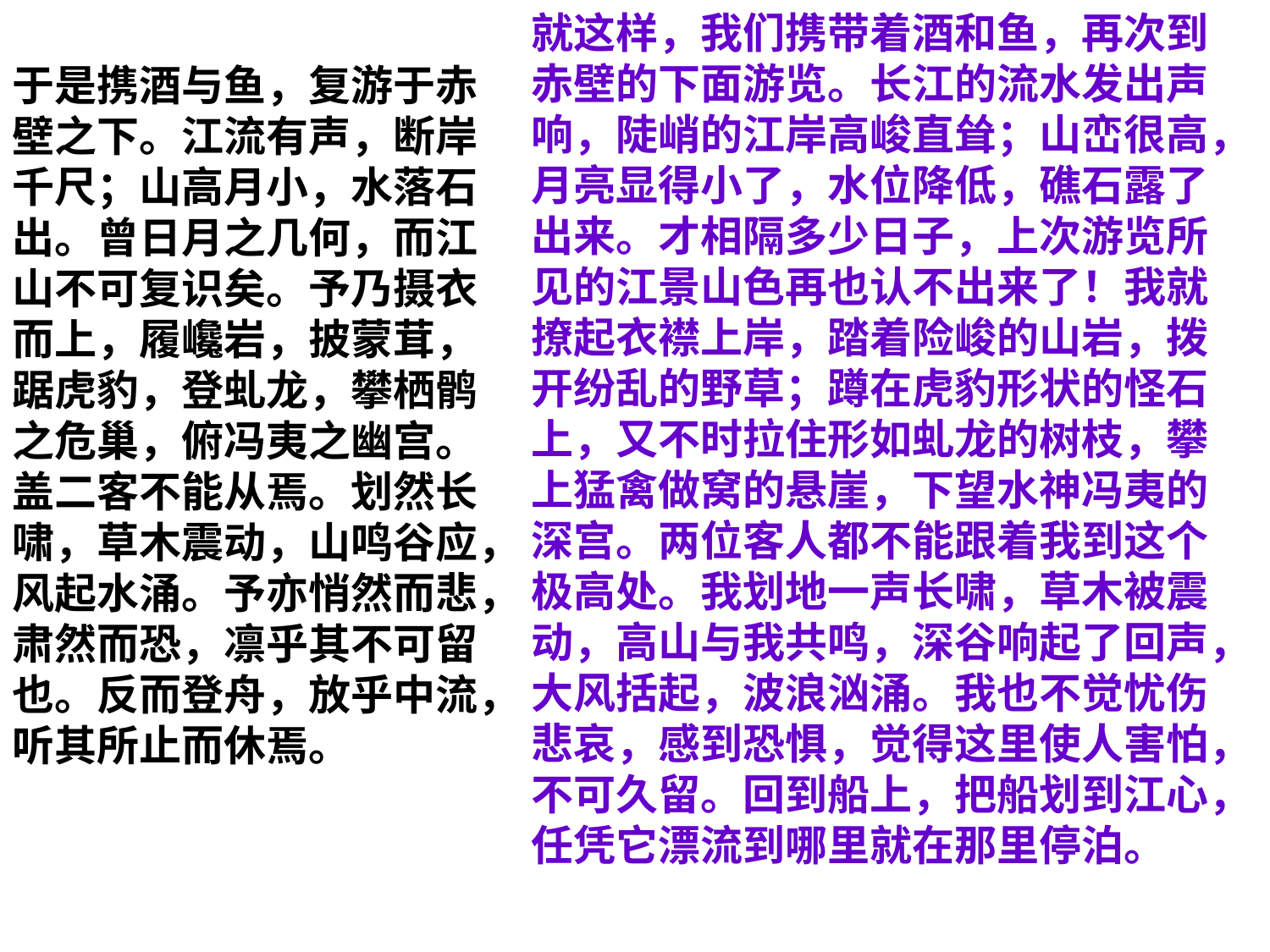

就这样，我们携带着酒和鱼，再次到赤壁的下面游览。长江的流水发出声响，陡峭的江岸高峻直耸；山峦很高，月亮显得小了，水位降低，礁石露了出来。才相隔多少日子，上次游览所见的江景山色再也认不出来了！我就撩起衣襟上岸，踏着险峻的山岩，拨开纷乱的野草；蹲在虎豹形状的怪石上，又不时拉住形如虬龙的树枝，攀上猛禽做窝的悬崖，下望水神冯夷的深宫。两位客人都不能跟着我到这个极高处。我划地一声长啸，草木被震动，高山与我共鸣，深谷响起了回声，大风括起，波浪汹涌。我也不觉忧伤悲哀，感到恐惧，觉得这里使人害怕，不可久留。回到船上，把船划到江心，任凭它漂流到哪里就在那里停泊。

于是携酒与鱼，复游于赤壁之下。江流有声，断岸千尺；山高月小，水落石出。曾日月之几何，而江山不可复识矣。予乃摄衣而上，履巉岩，披蒙茸，踞虎豹，登虬龙，攀栖鹘之危巢，俯冯夷之幽宫。盖二客不能从焉。划然长啸，草木震动，山鸣谷应，风起水涌。予亦悄然而悲，肃然而恐，凛乎其不可留也。反而登舟，放乎中流，听其所止而休焉。